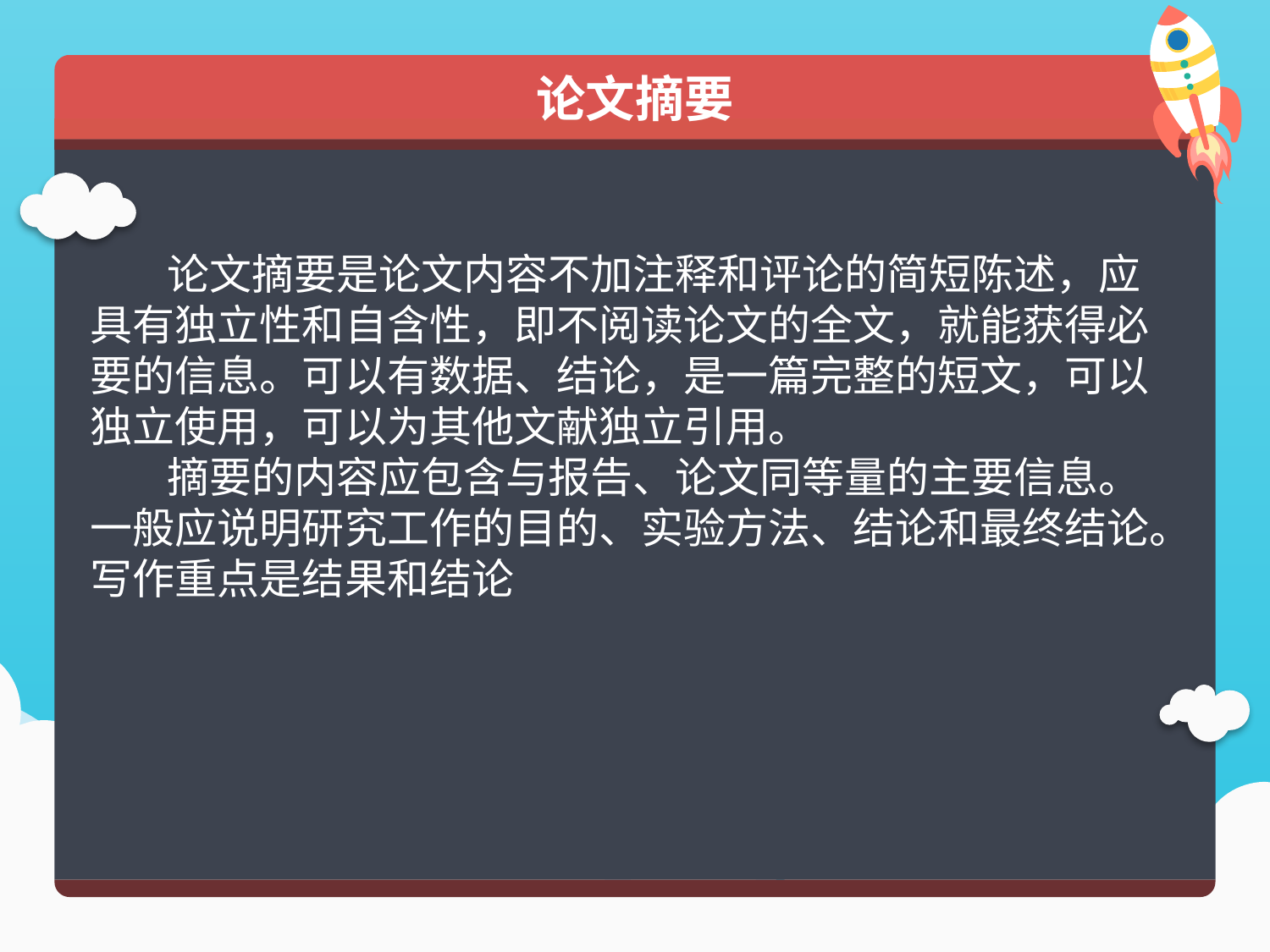

论文摘要

       论文摘要是论文内容不加注释和评论的简短陈述，应具有独立性和自含性，即不阅读论文的全文，就能获得必要的信息。可以有数据、结论，是一篇完整的短文，可以独立使用，可以为其他文献独立引用。
       摘要的内容应包含与报告、论文同等量的主要信息。一般应说明研究工作的目的、实验方法、结论和最终结论。写作重点是结果和结论